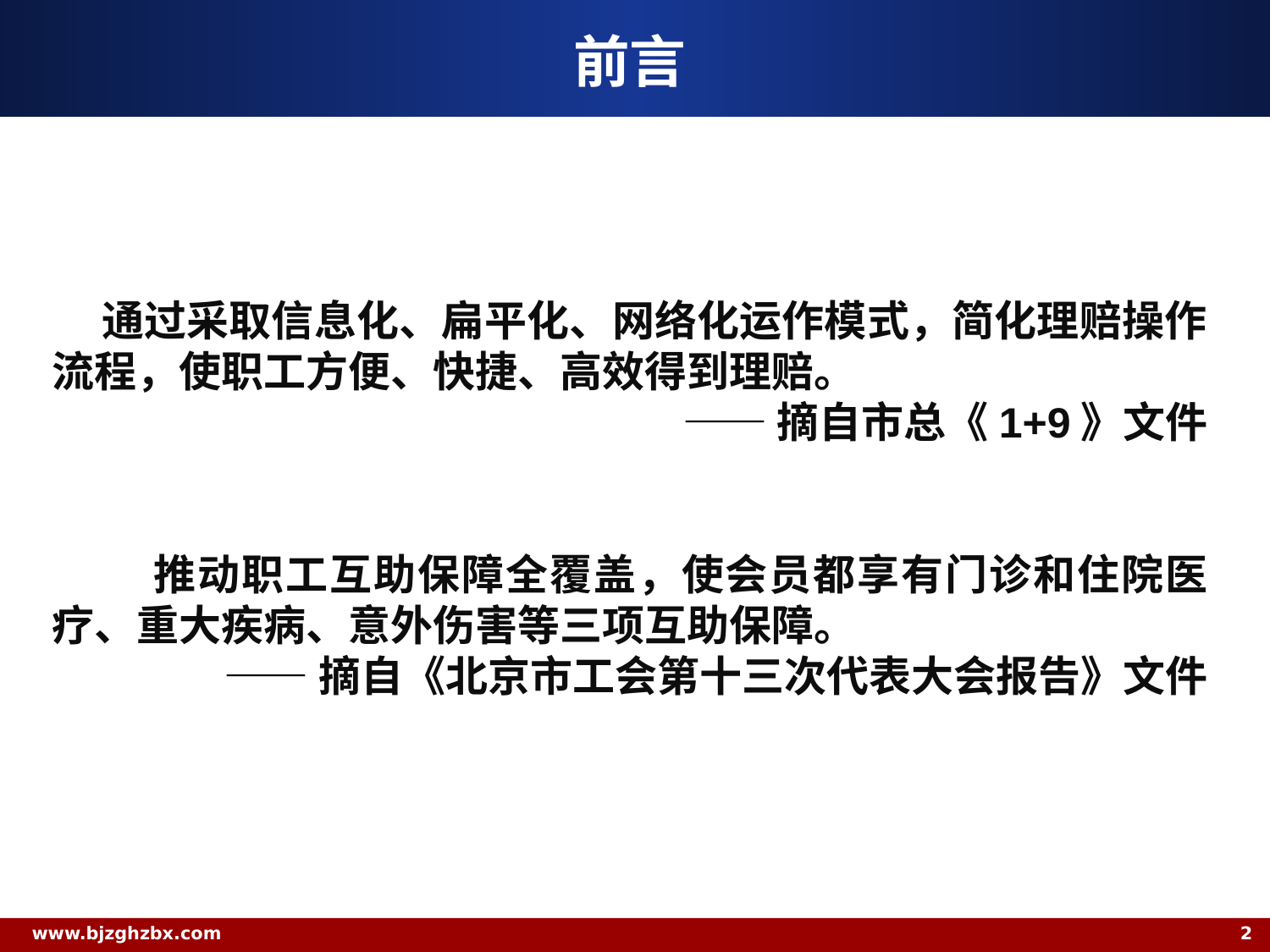

# 前言
    通过采取信息化、扁平化、网络化运作模式，简化理赔操作流程，使职工方便、快捷、高效得到理赔。
 ——摘自市总《1+9》文件

        推动职工互助保障全覆盖，使会员都享有门诊和住院医疗、重大疾病、意外伤害等三项互助保障。
——摘自《北京市工会第十三次代表大会报告》文件

www.bjzghzbx.com                                                                                                                                                                      2